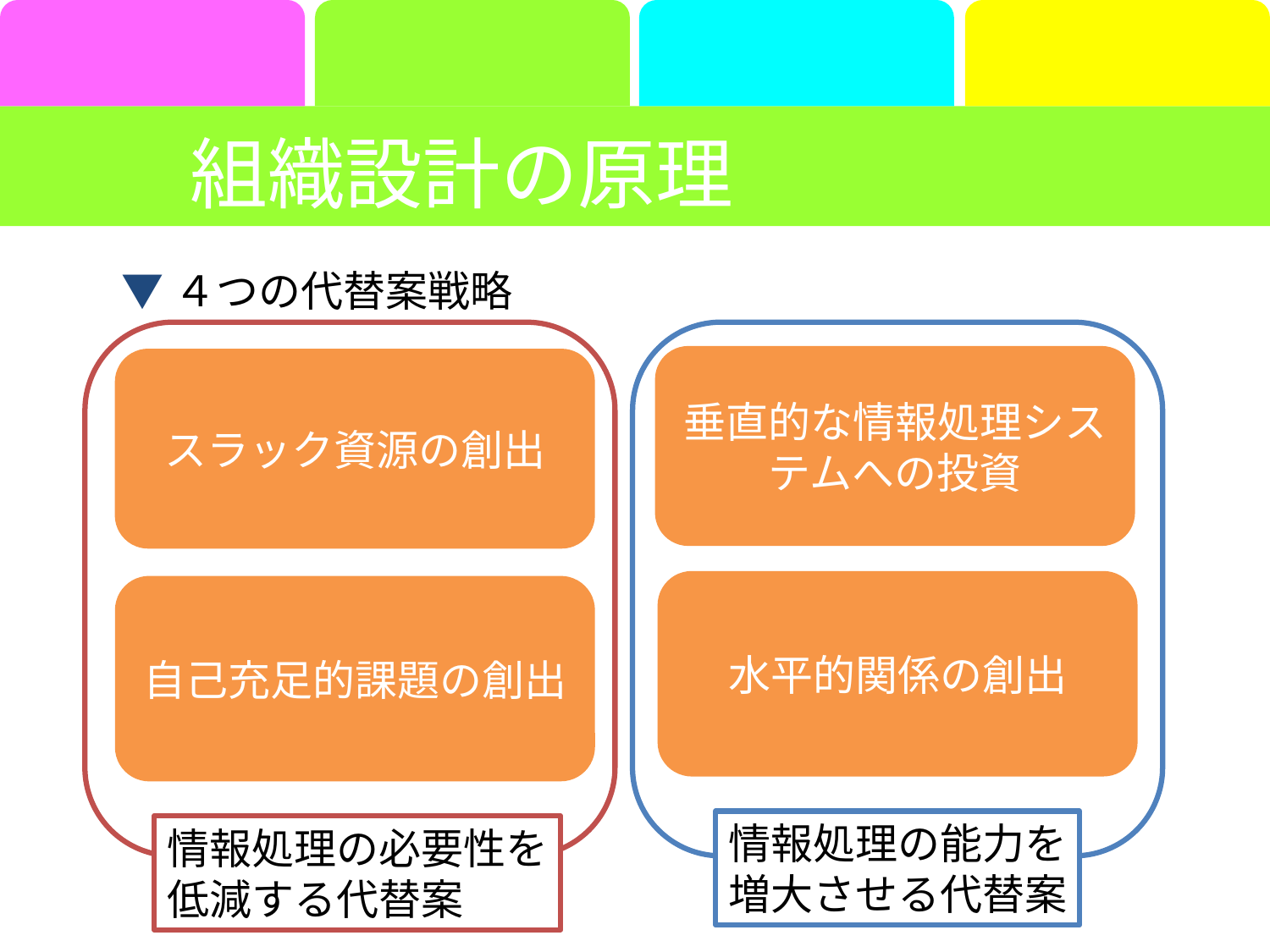

組織設計の原理
▼４つの代替案戦略

垂直的な情報処理システムへの投資
スラック資源の創出
水平的関係の創出
自己充足的課題の創出
情報処理の能力を
増大させる代替案
情報処理の必要性を
低減する代替案